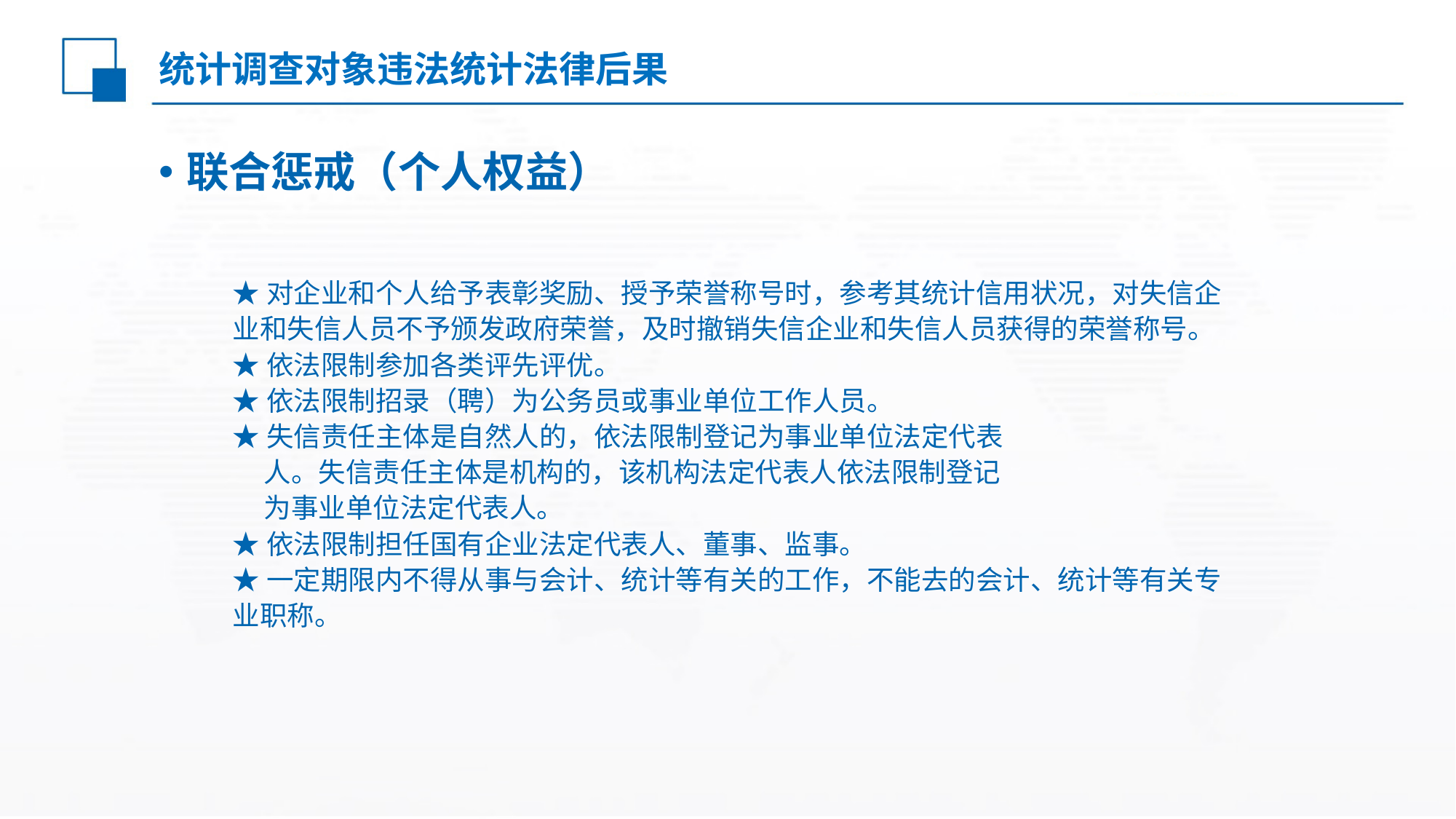

统计调查对象违法统计法律后果
联合惩戒（个人权益）

★对企业和个人给予表彰奖励、授予荣誉称号时，参考其统计信用状况，对失信企业和失信人员不予颁发政府荣誉，及时撤销失信企业和失信人员获得的荣誉称号。
★依法限制参加各类评先评优。
★依法限制招录（聘）为公务员或事业单位工作人员。
★失信责任主体是自然人的，依法限制登记为事业单位法定代表
    人。失信责任主体是机构的，该机构法定代表人依法限制登记
    为事业单位法定代表人。
★依法限制担任国有企业法定代表人、董事、监事。
★一定期限内不得从事与会计、统计等有关的工作，不能去的会计、统计等有关专业职称。